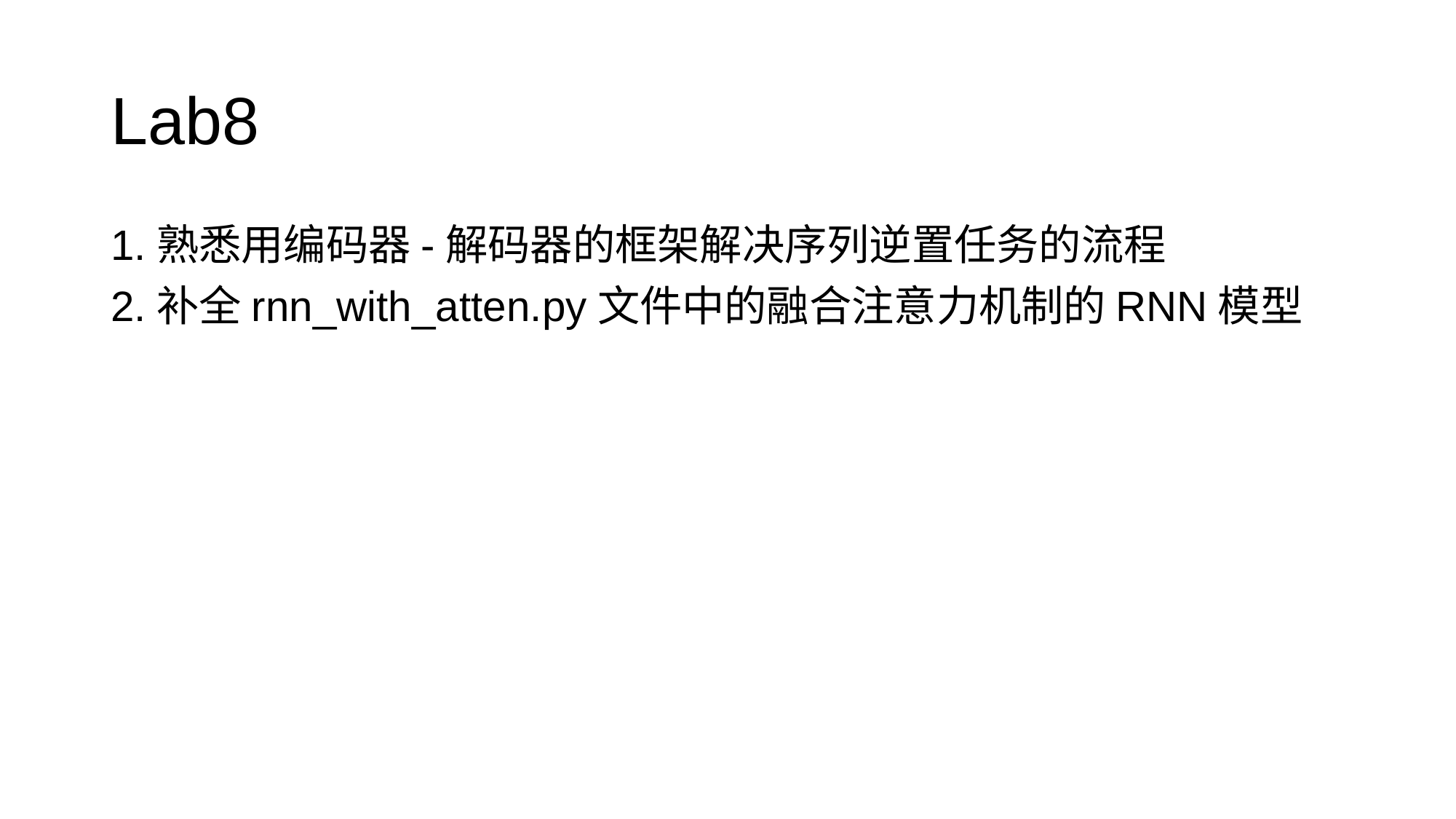

# Lab8
1.熟悉用编码器-解码器的框架解决序列逆置任务的流程
2.补全rnn_with_atten.py文件中的融合注意力机制的RNN模型